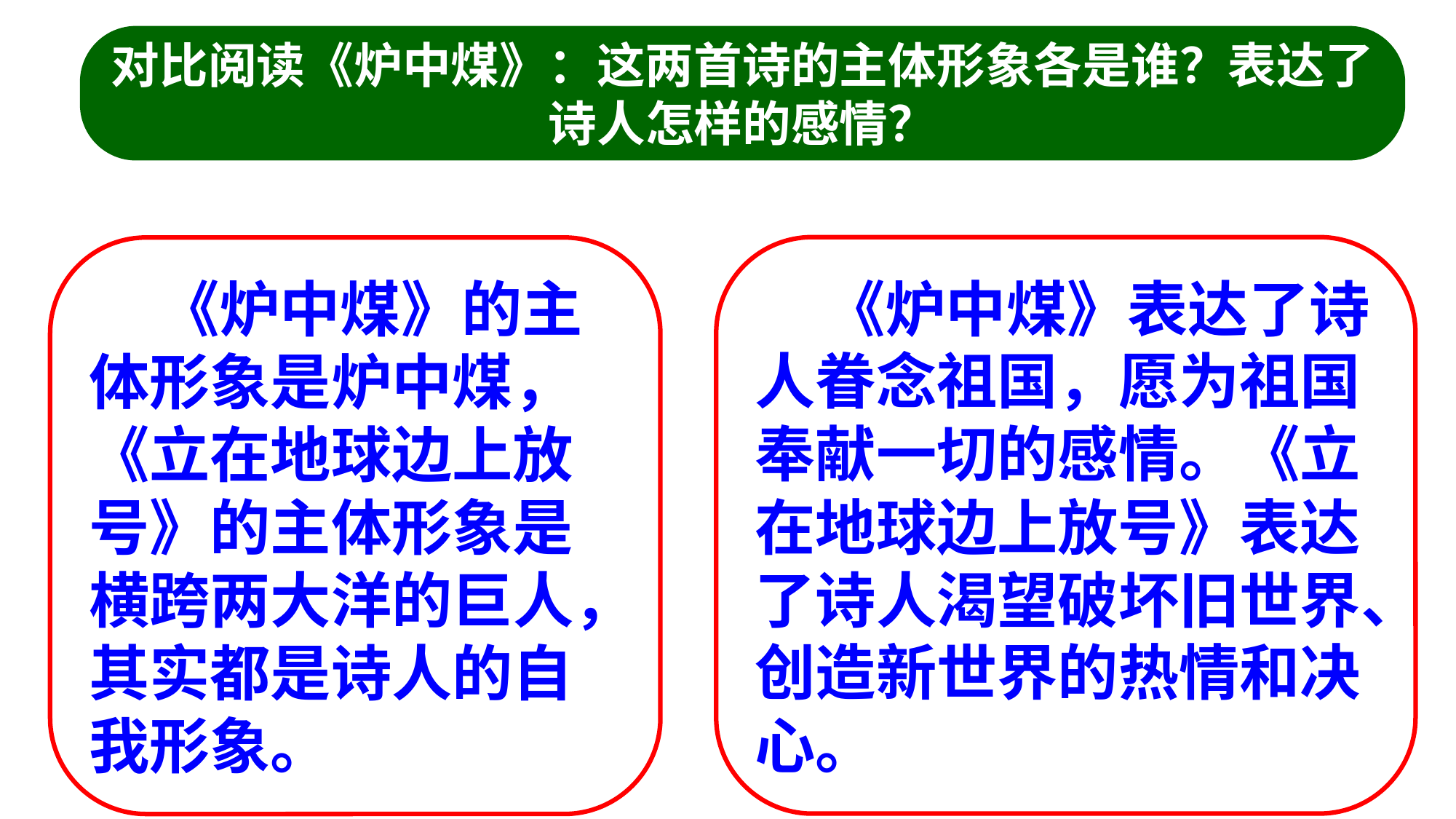

扶夷江
对比阅读《炉中煤》：这两首诗的主体形象各是谁？表达了诗人怎样的感情？
    《炉中煤》表达了诗人眷念祖国，愿为祖国奉献一切的感情。《立在地球边上放号》表达了诗人渴望破坏旧世界、创造新世界的热情和决心。
    《炉中煤》的主体形象是炉中煤，《立在地球边上放号》的主体形象是横跨两大洋的巨人，其实都是诗人的自我形象。